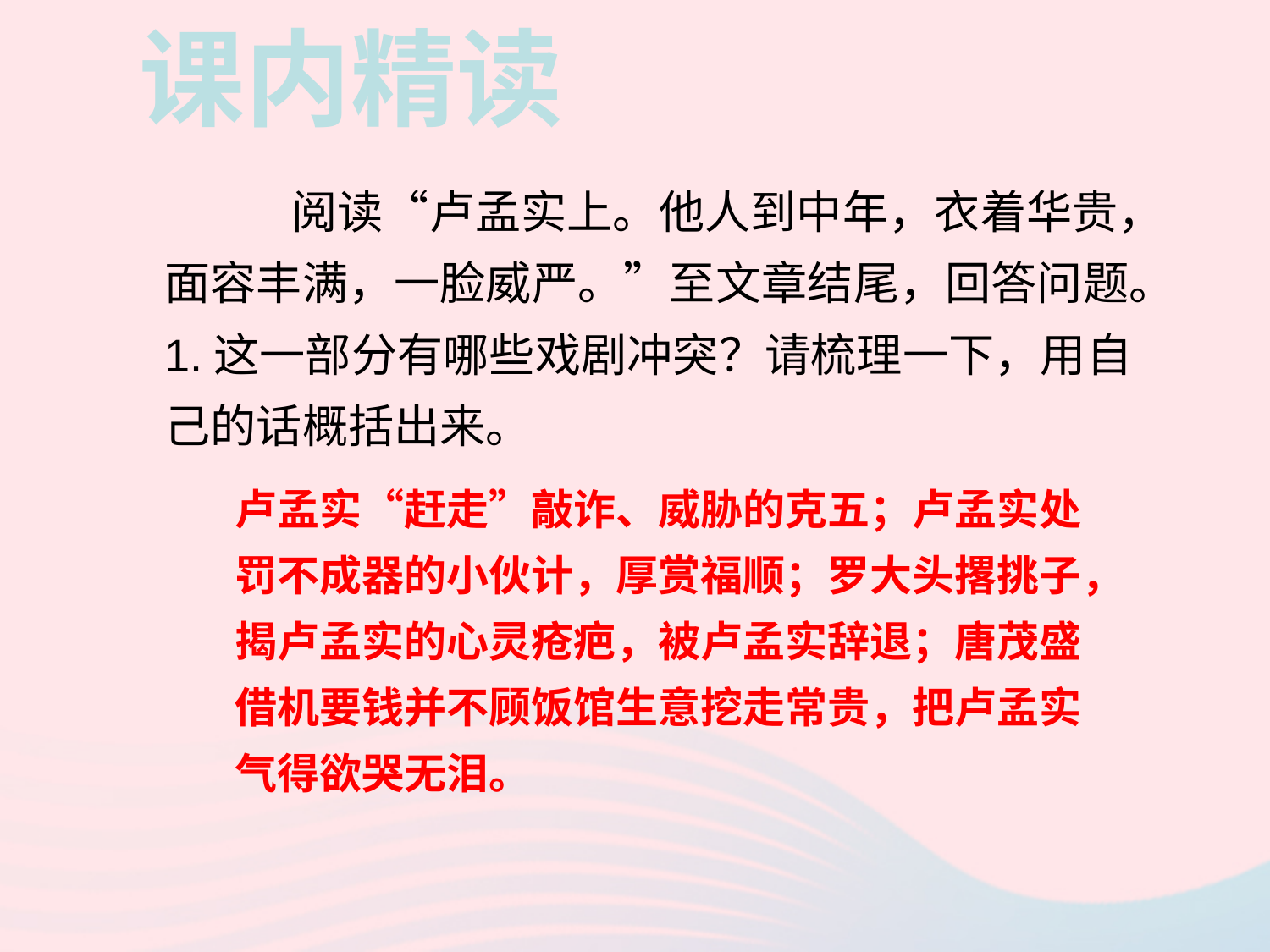

课内精读
	阅读“卢孟实上。他人到中年，衣着华贵，面容丰满，一脸威严。”至文章结尾，回答问题。
1.这一部分有哪些戏剧冲突？请梳理一下，用自己的话概括出来。
卢孟实“赶走”敲诈、威胁的克五；卢孟实处罚不成器的小伙计，厚赏福顺；罗大头撂挑子，揭卢孟实的心灵疮疤，被卢孟实辞退；唐茂盛借机要钱并不顾饭馆生意挖走常贵，把卢孟实气得欲哭无泪。